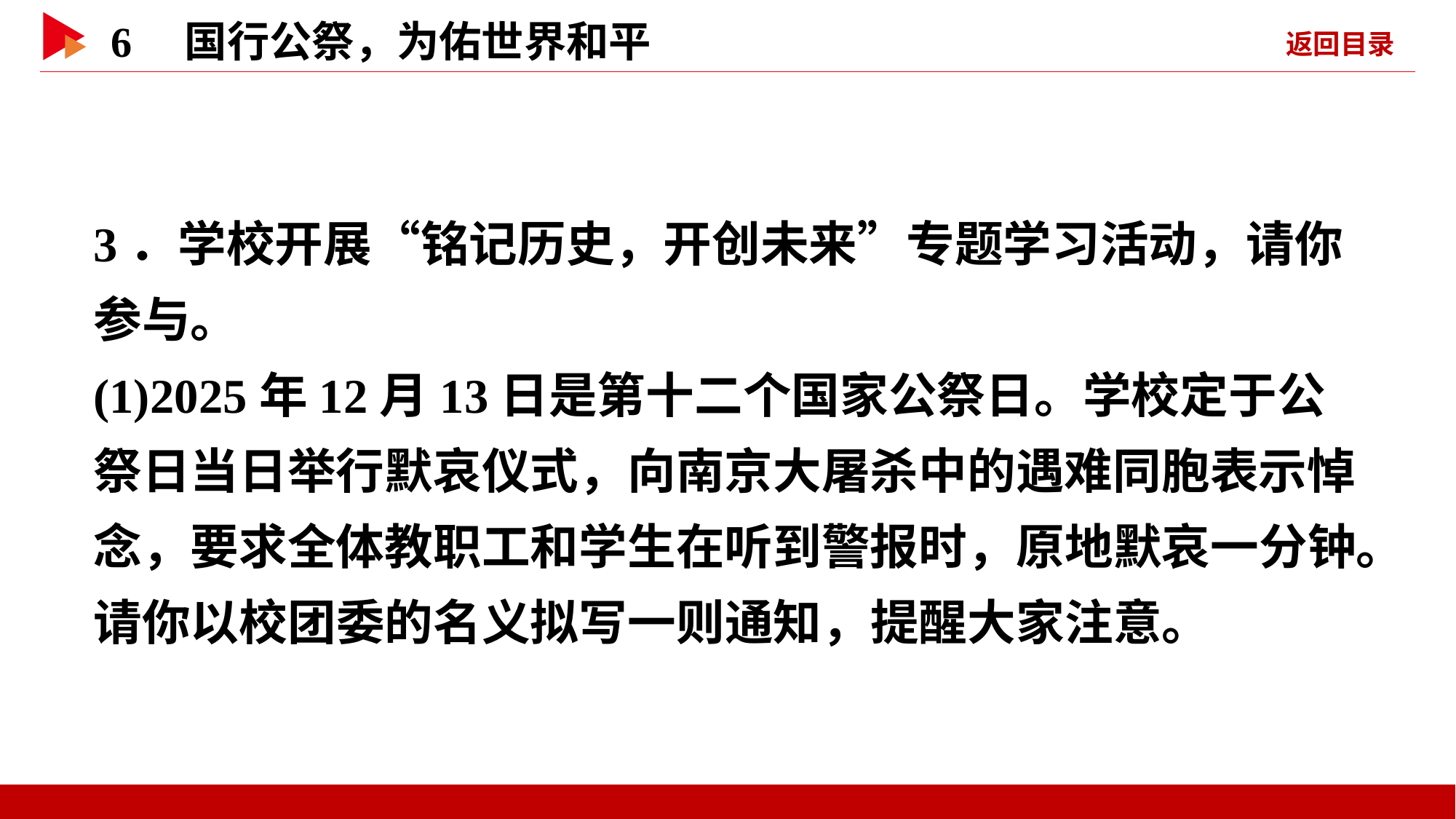

3．学校开展“铭记历史，开创未来”专题学习活动，请你参与。
(1)2025年12月13日是第十二个国家公祭日。学校定于公祭日当日举行默哀仪式，向南京大屠杀中的遇难同胞表示悼念，要求全体教职工和学生在听到警报时，原地默哀一分钟。请你以校团委的名义拟写一则通知，提醒大家注意。